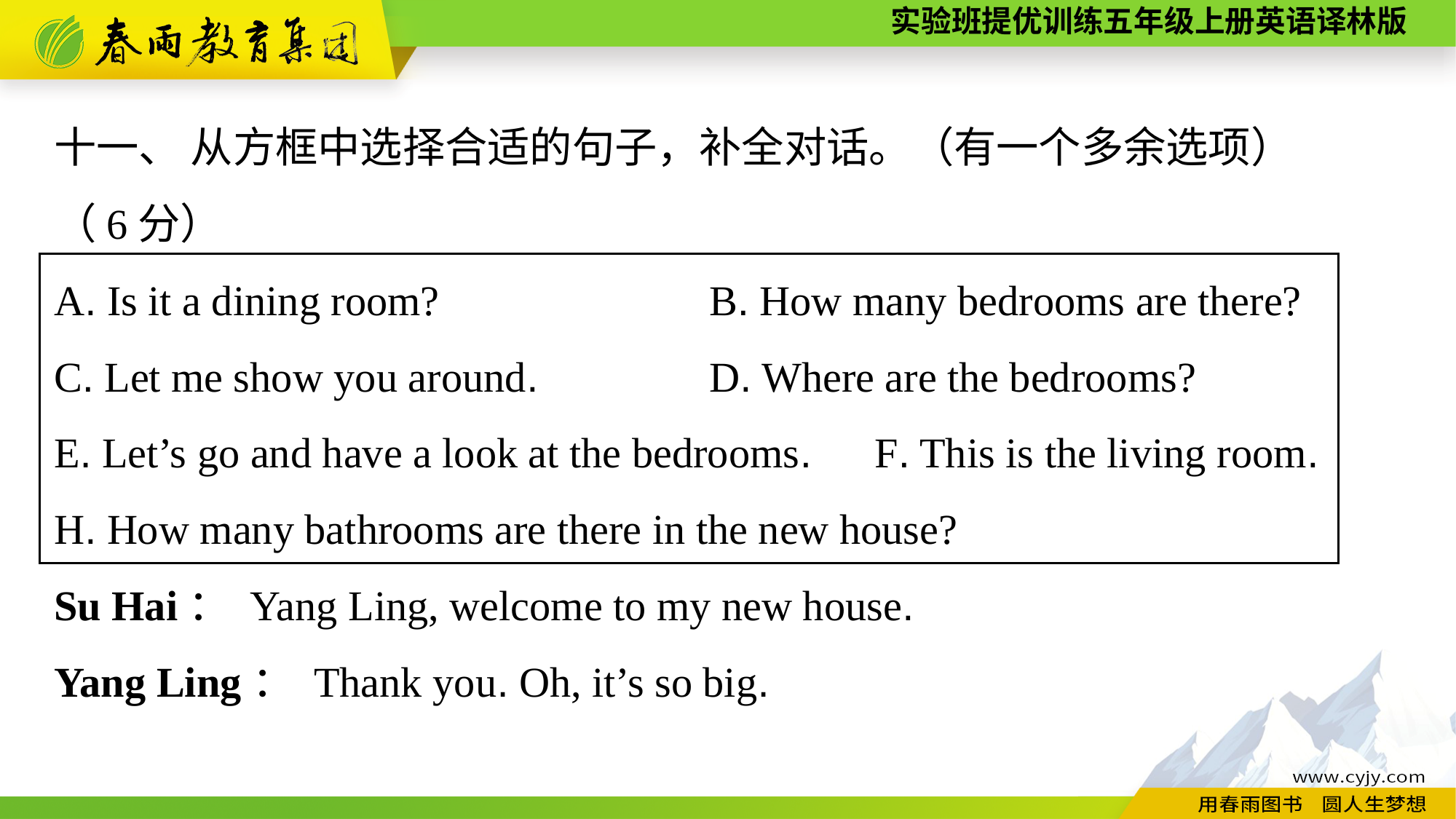

十一、 从方框中选择合适的句子，补全对话。（有一个多余选项）
（6分）
A. Is it a dining room?　　　　	B. How many bedrooms are there?
C. Let me show you around.		D. Where are the bedrooms?
E. Let’s go and have a look at the bedrooms.　F. This is the living room.
H. How many bathrooms are there in the new house?
Su Hai： Yang Ling, welcome to my new house.
Yang Ling： Thank you. Oh, it’s so big.